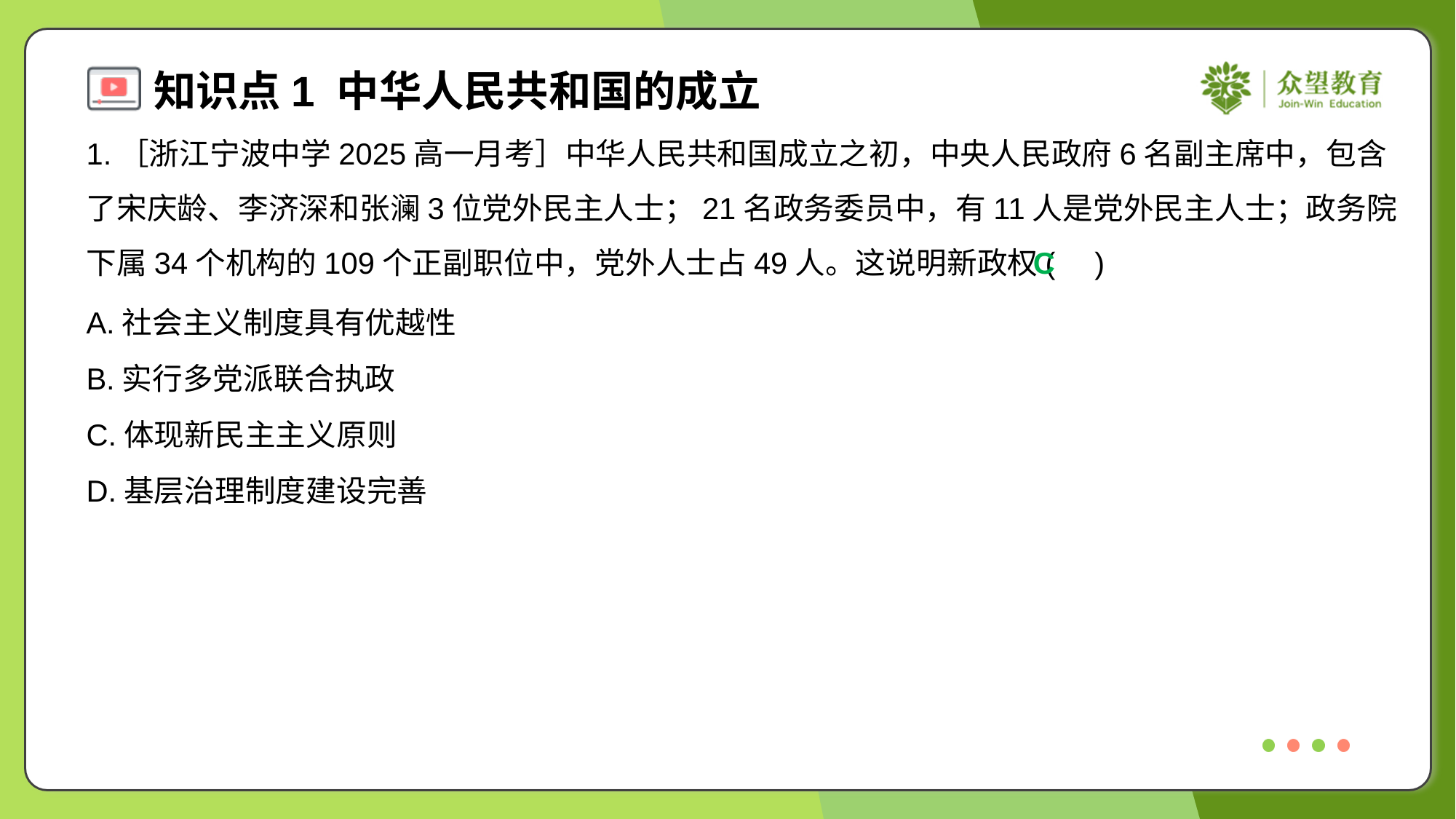

1.［浙江宁波中学2025高一月考］中华人民共和国成立之初，中央人民政府6名副主席中，包含
了宋庆龄、李济深和张澜3位党外民主人士；21名政务委员中，有11人是党外民主人士；政务院
下属34个机构的109个正副职位中，党外人士占49人。这说明新政权(     )
C
A.社会主义制度具有优越性
B.实行多党派联合执政
C.体现新民主主义原则
D.基层治理制度建设完善